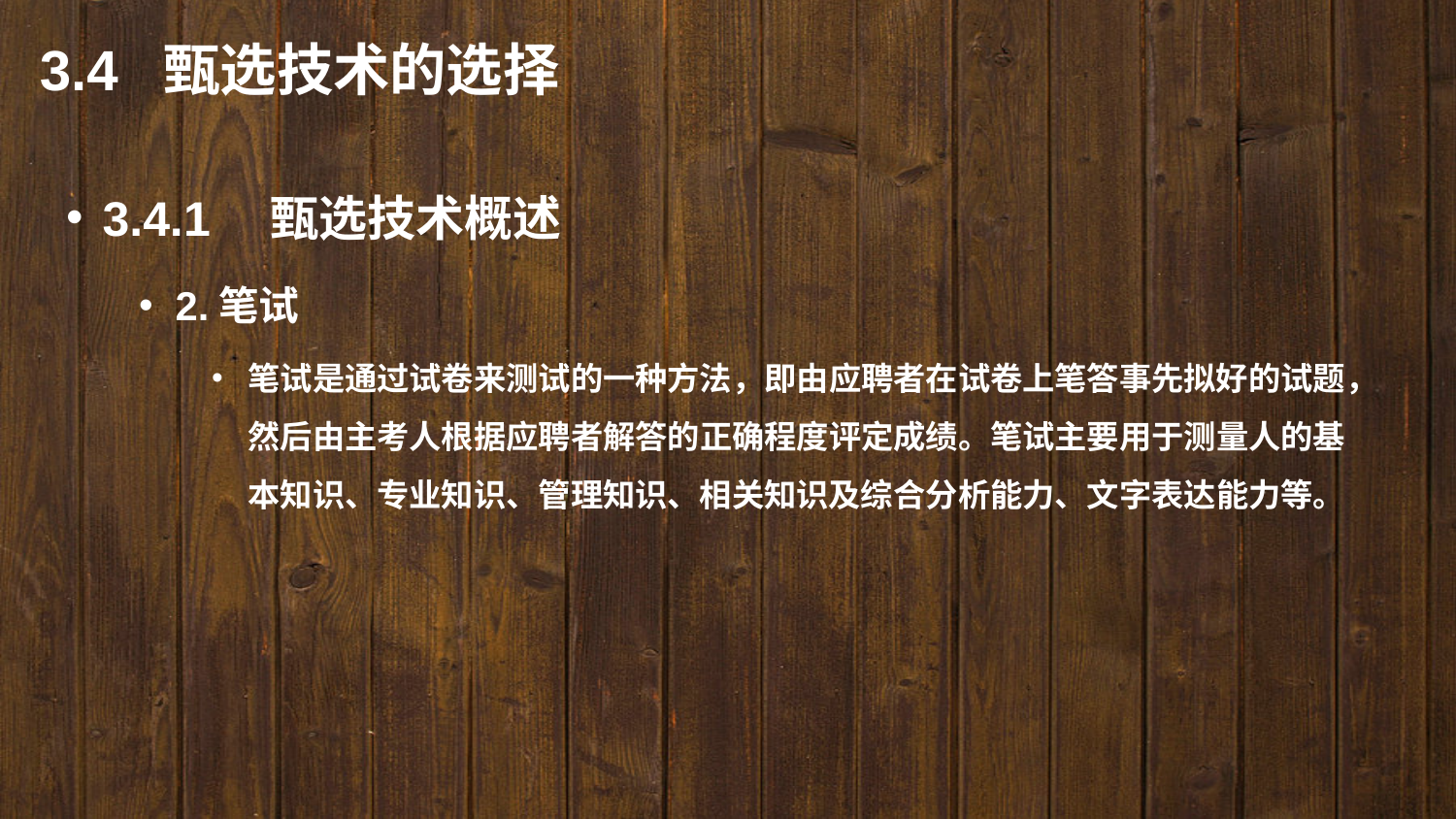

3.4  甄选技术的选择
3.4.1　甄选技术概述
2.笔试
笔试是通过试卷来测试的一种方法，即由应聘者在试卷上笔答事先拟好的试题，然后由主考人根据应聘者解答的正确程度评定成绩。笔试主要用于测量人的基本知识、专业知识、管理知识、相关知识及综合分析能力、文字表达能力等。